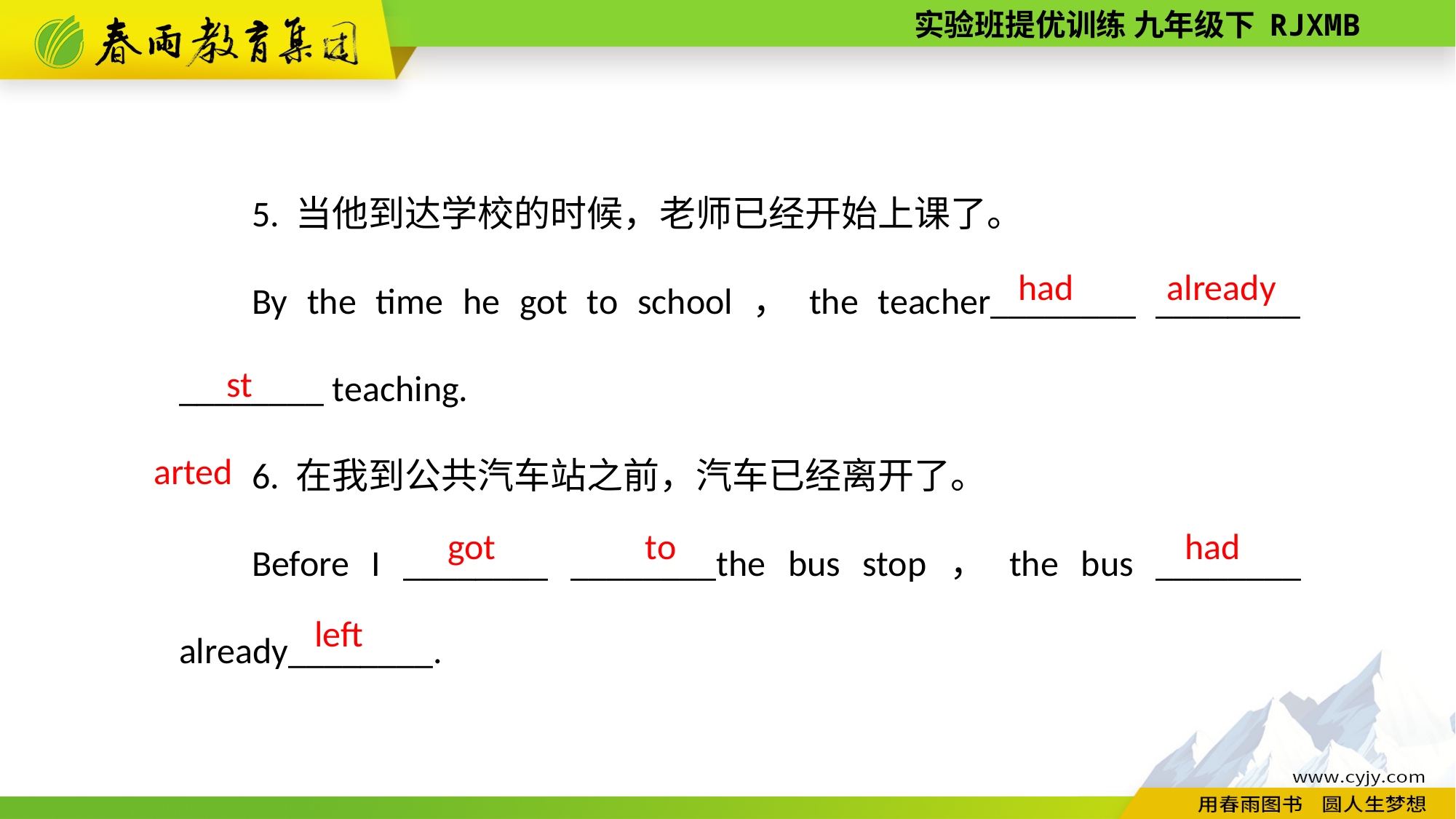

5. 当他到达学校的时候，老师已经开始上课了。
By the time he got to school，the teacher________ ________ ________ teaching.
6. 在我到公共汽车站之前，汽车已经离开了。
Before I ________ ________the bus stop，the bus ________ already________.
already
had
started
to
had
got
left